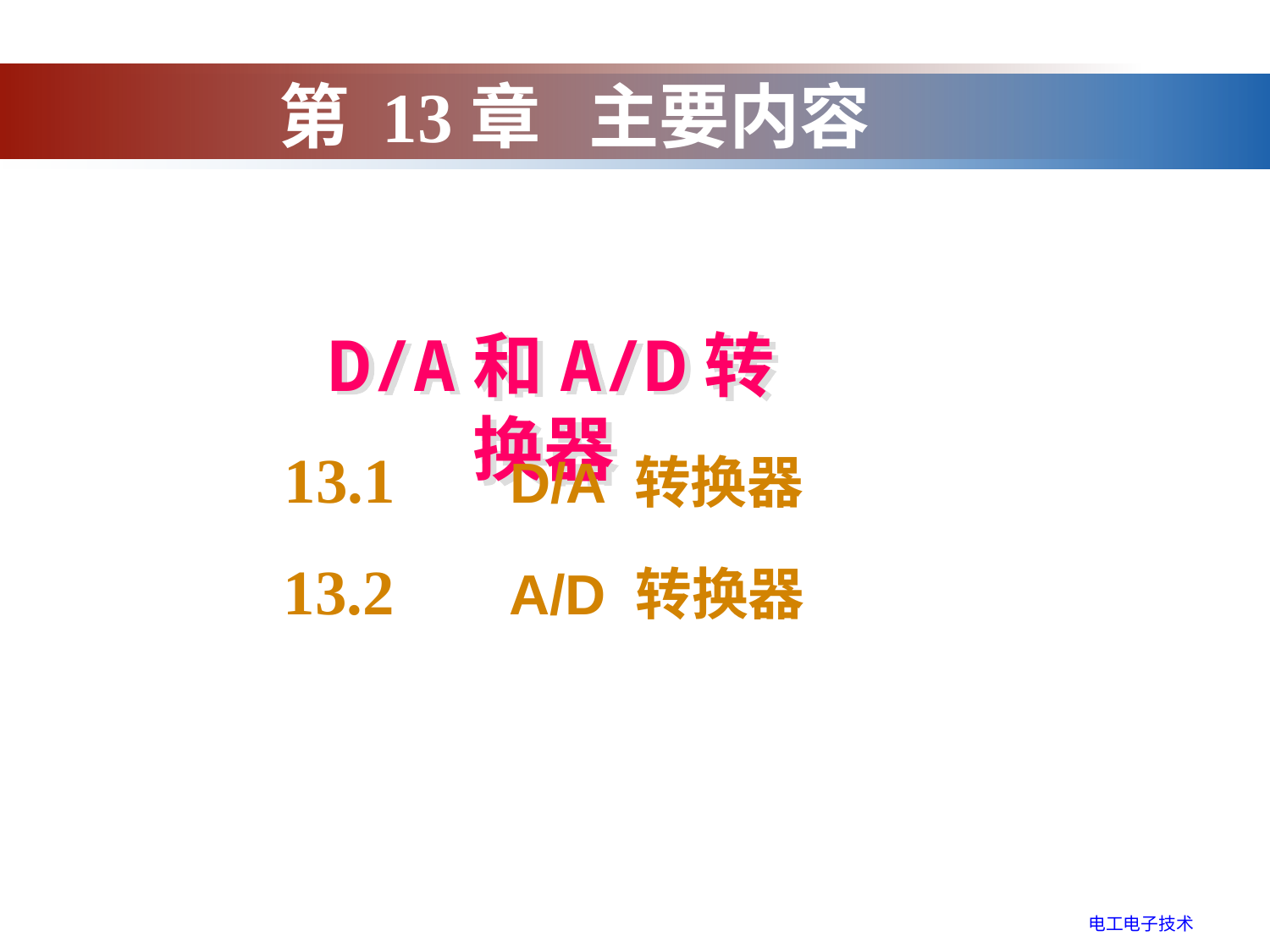

第 13章   主要内容
D/A和A/D转换器
13.1   D/A 转换器
13.2   A/D 转换器
电工电子技术